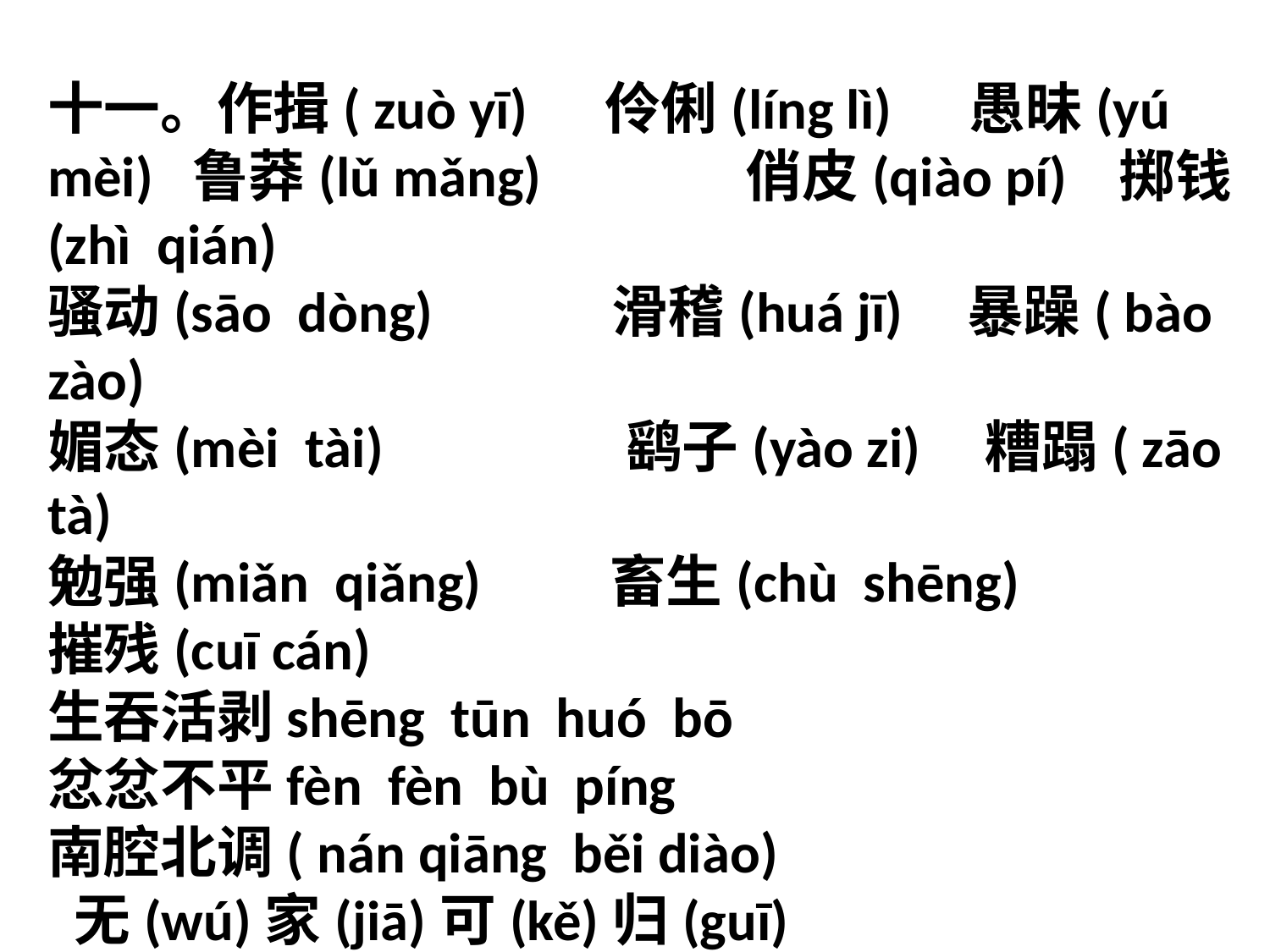

十一。作揖( zuò yī)     伶俐(líng lì)     愚昧(yú mèi)  鲁莽(lǔ mǎng)               俏皮(qiào pí)   掷钱(zhì  qián)
骚动(sāo  dòng)             滑稽(huá jī)    暴躁( bào zào)
媚态(mèi  tài)                  鹞子(yào zi)    糟蹋( zāo tà)
勉强(miǎn  qiǎng)         畜生(chù  shēng)
摧残(cuī cán)
生吞活剥shēng  tūn  huó  bō
忿忿不平fèn  fèn  bù  píng
南腔北调( nán qiāng  běi diào)
 无(wú)家(jiā)可(kě)归(guī)